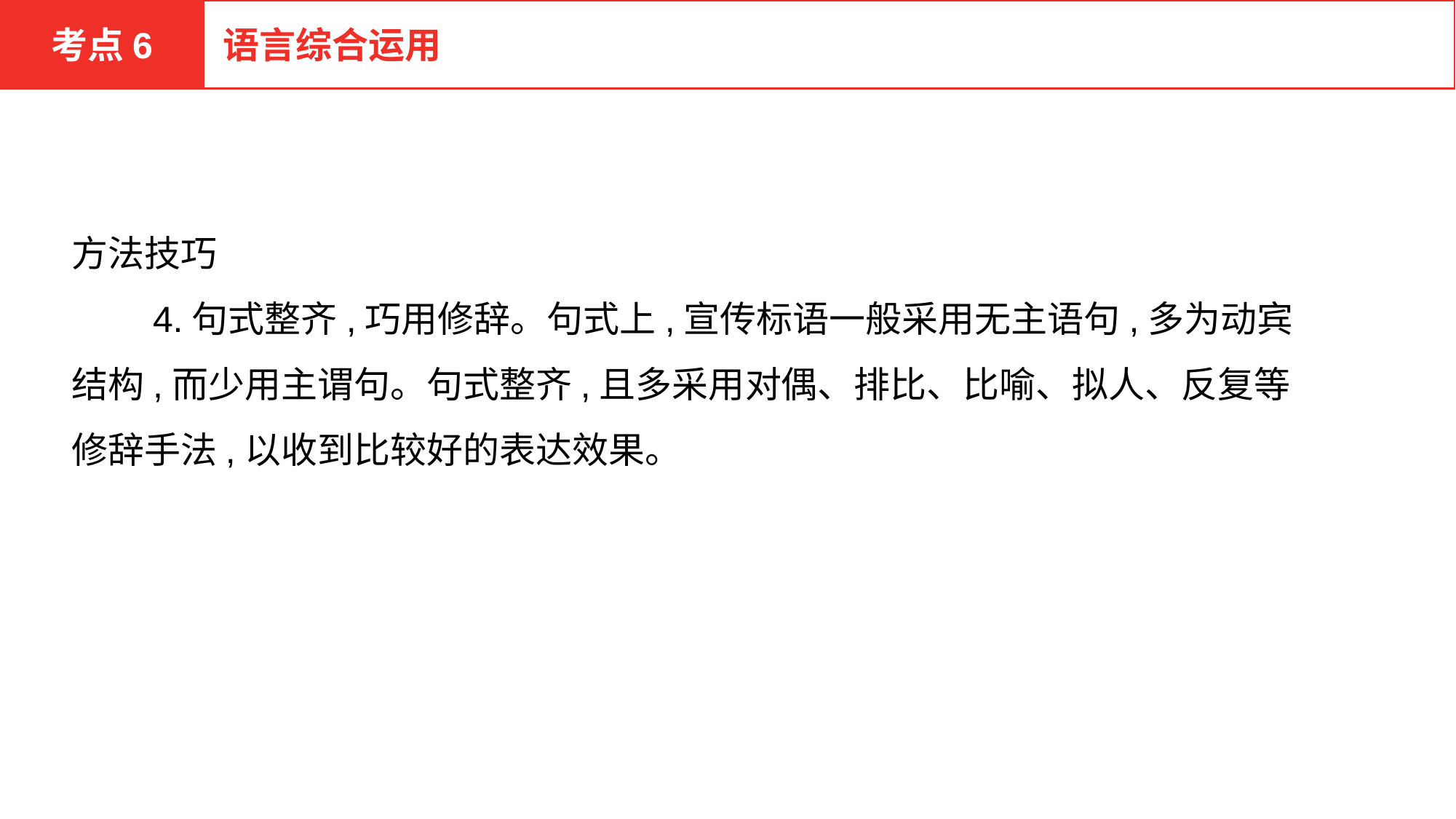

考点6
语言综合运用
方法技巧
　　4.句式整齐,巧用修辞。句式上,宣传标语一般采用无主语句,多为动宾结构,而少用主谓句。句式整齐,且多采用对偶、排比、比喻、拟人、反复等修辞手法,以收到比较好的表达效果。